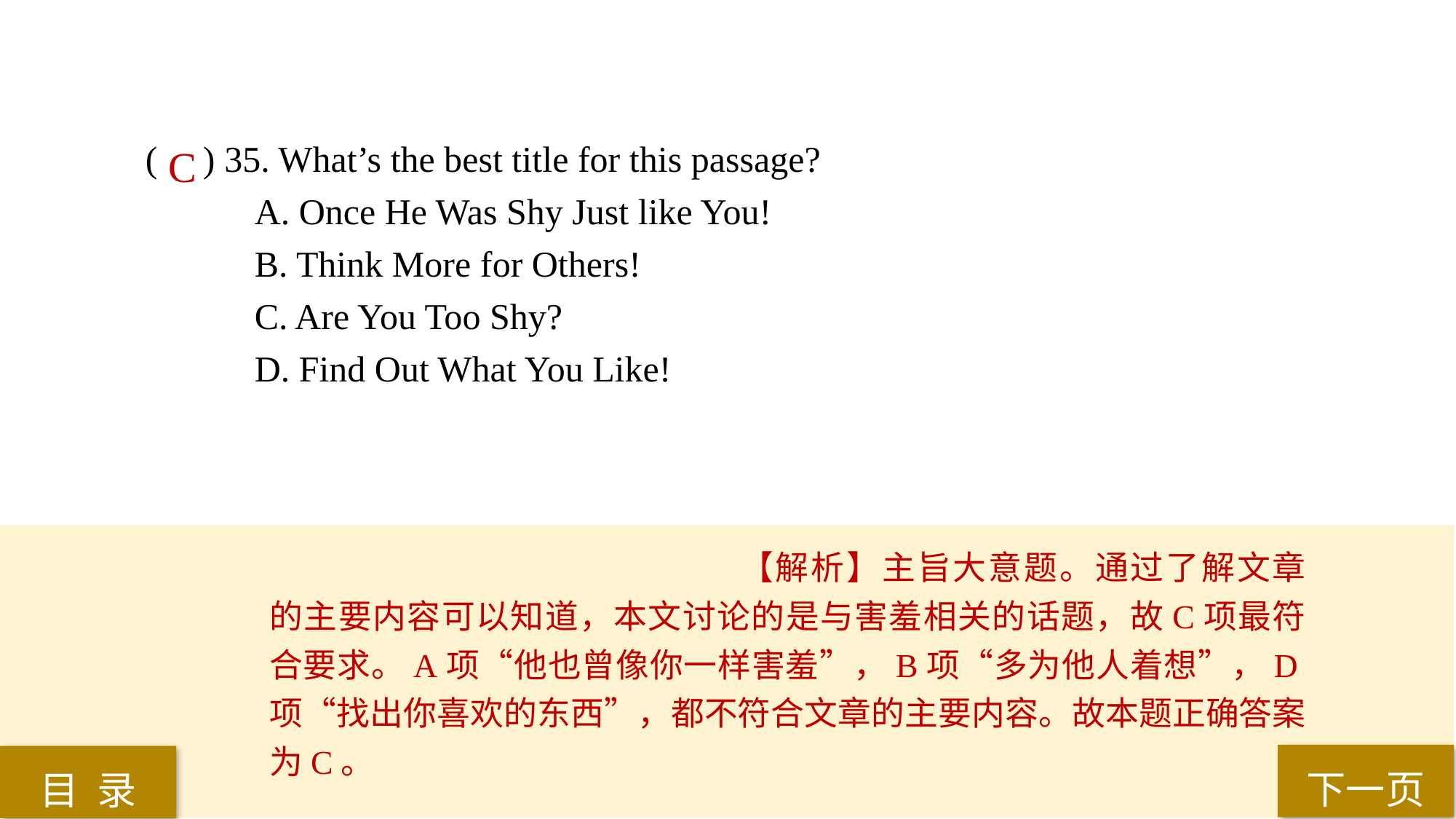

(     ) 35. What’s the best title for this passage?
A. Once He Was Shy Just like You!
B. Think More for Others!
C. Are You Too Shy?
D. Find Out What You Like!
C
【解析】主旨大意题。通过了解文章的主要内容可以知道，本文讨论的是与害羞相关的话题，故C项最符合要求。A项“他也曾像你一样害羞”，B项“多为他人着想”，D项“找出你喜欢的东西”，都不符合文章的主要内容。故本题正确答案为C。